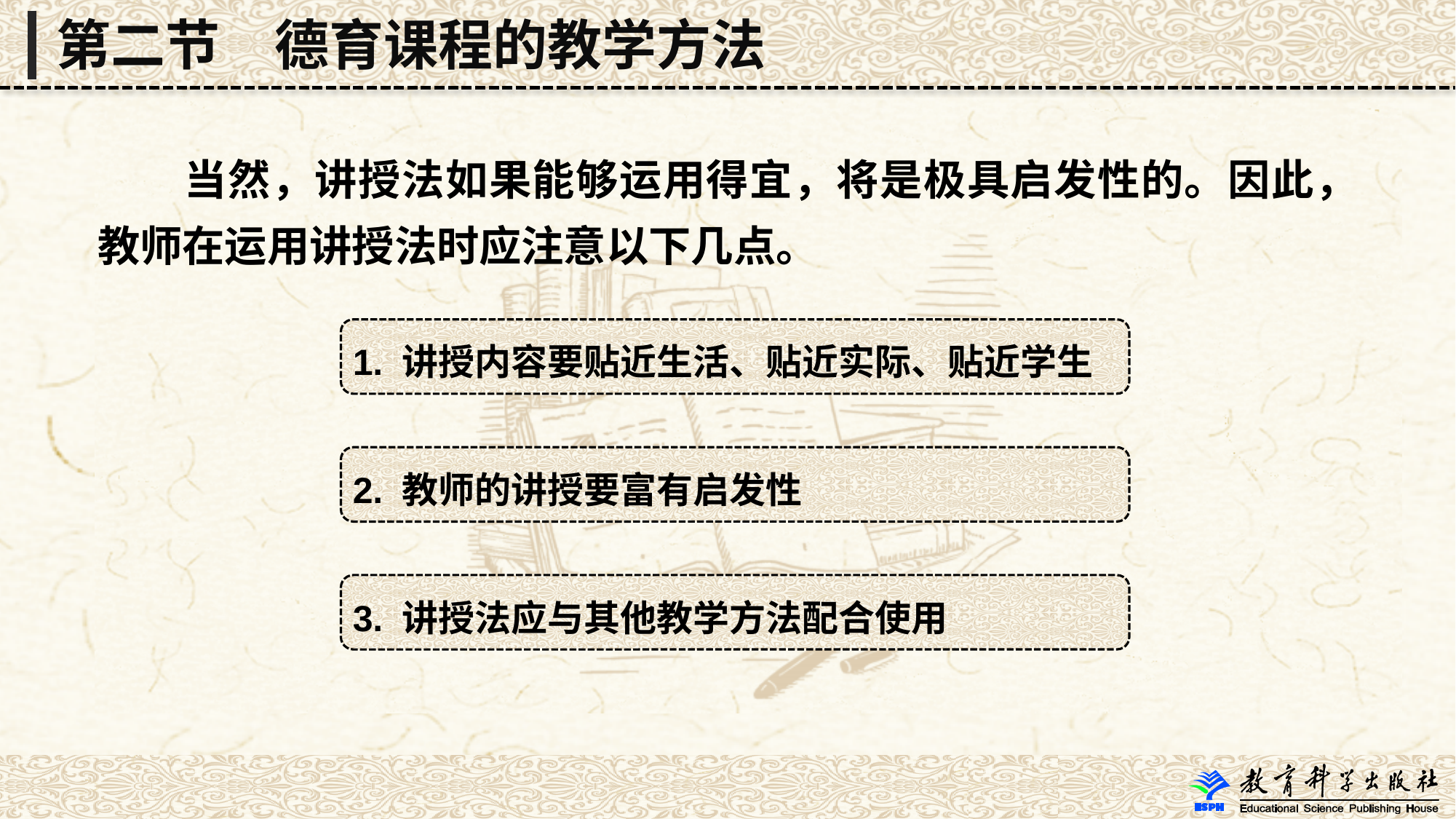

第二节　德育课程的教学方法
       当然，讲授法如果能够运用得宜，将是极具启发性的。因此，教师在运用讲授法时应注意以下几点。
1. 讲授内容要贴近生活、贴近实际、贴近学生
2. 教师的讲授要富有启发性
3. 讲授法应与其他教学方法配合使用